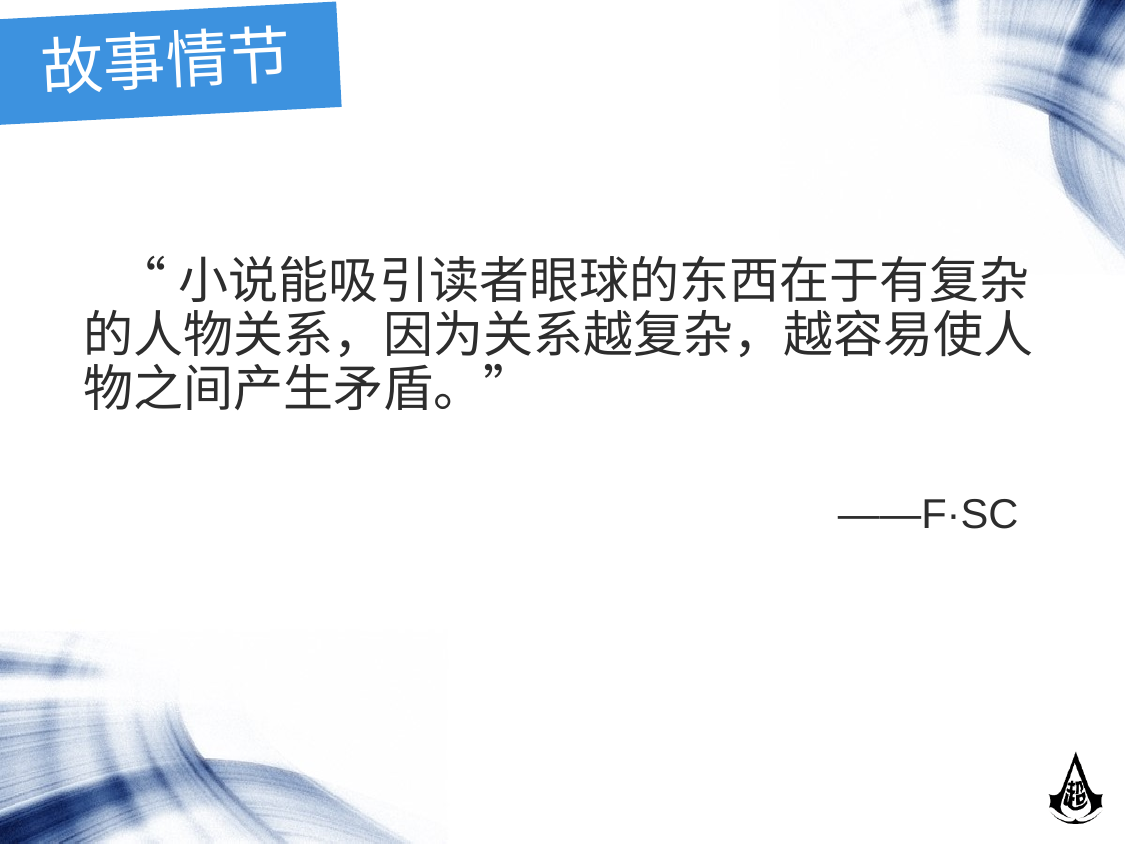

故事情节
# “小说能吸引读者眼球的东西在于有复杂的人物关系，因为关系越复杂，越容易使人物之间产生矛盾。”
——F·SC